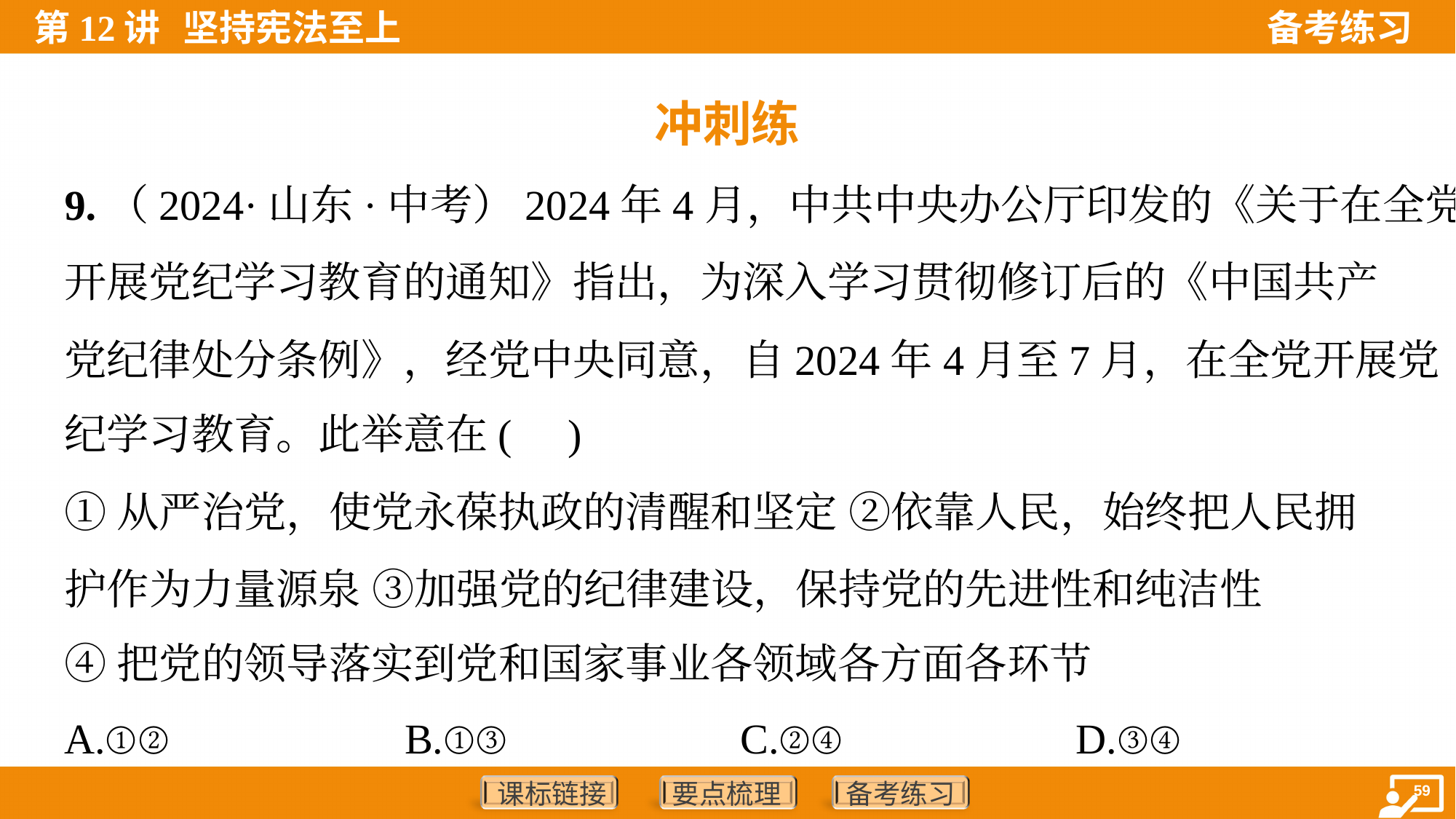

冲刺练
9.（2024·山东·中考）2024年4月，中共中央办公厅印发的《关于在全党
开展党纪学习教育的通知》指出，为深入学习贯彻修订后的《中国共产
党纪律处分条例》，经党中央同意，自2024年4月至7月，在全党开展党
纪学习教育。此举意在(     )
①从严治党，使党永葆执政的清醒和坚定 ②依靠人民，始终把人民拥
护作为力量源泉 ③加强党的纪律建设，保持党的先进性和纯洁性
④把党的领导落实到党和国家事业各领域各方面各环节
A.①②	B.①③	C.②④	D.③④